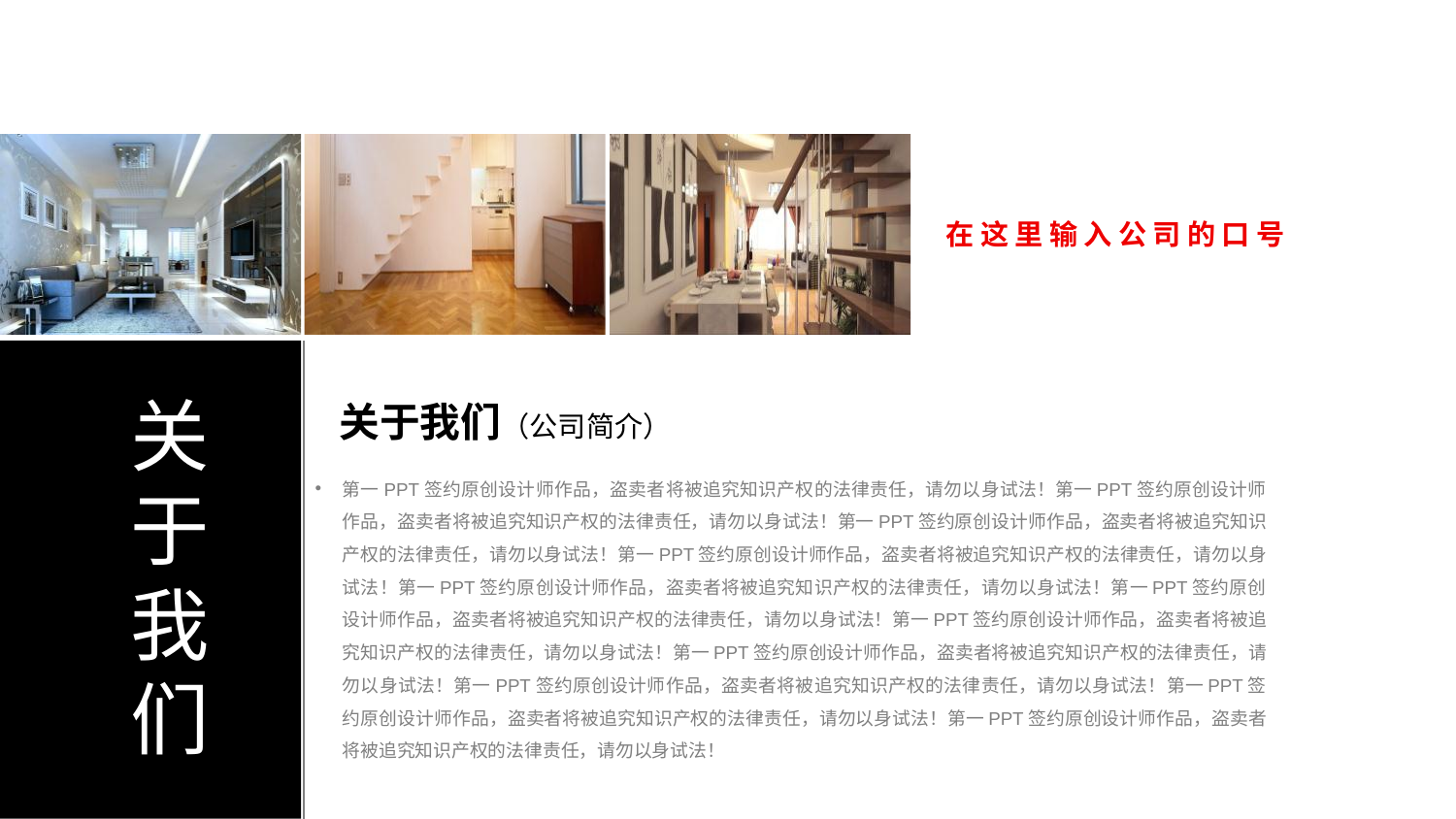

在这里输入公司的口号

关
于
我
们
关于我们（公司简介）
第一PPT签约原创设计师作品，盗卖者将被追究知识产权的法律责任，请勿以身试法！第一PPT签约原创设计师作品，盗卖者将被追究知识产权的法律责任，请勿以身试法！第一PPT签约原创设计师作品，盗卖者将被追究知识产权的法律责任，请勿以身试法！第一PPT签约原创设计师作品，盗卖者将被追究知识产权的法律责任，请勿以身试法！第一PPT签约原创设计师作品，盗卖者将被追究知识产权的法律责任，请勿以身试法！第一PPT签约原创设计师作品，盗卖者将被追究知识产权的法律责任，请勿以身试法！第一PPT签约原创设计师作品，盗卖者将被追究知识产权的法律责任，请勿以身试法！第一PPT签约原创设计师作品，盗卖者将被追究知识产权的法律责任，请勿以身试法！第一PPT签约原创设计师作品，盗卖者将被追究知识产权的法律责任，请勿以身试法！第一PPT签约原创设计师作品，盗卖者将被追究知识产权的法律责任，请勿以身试法！第一PPT签约原创设计师作品，盗卖者将被追究知识产权的法律责任，请勿以身试法！